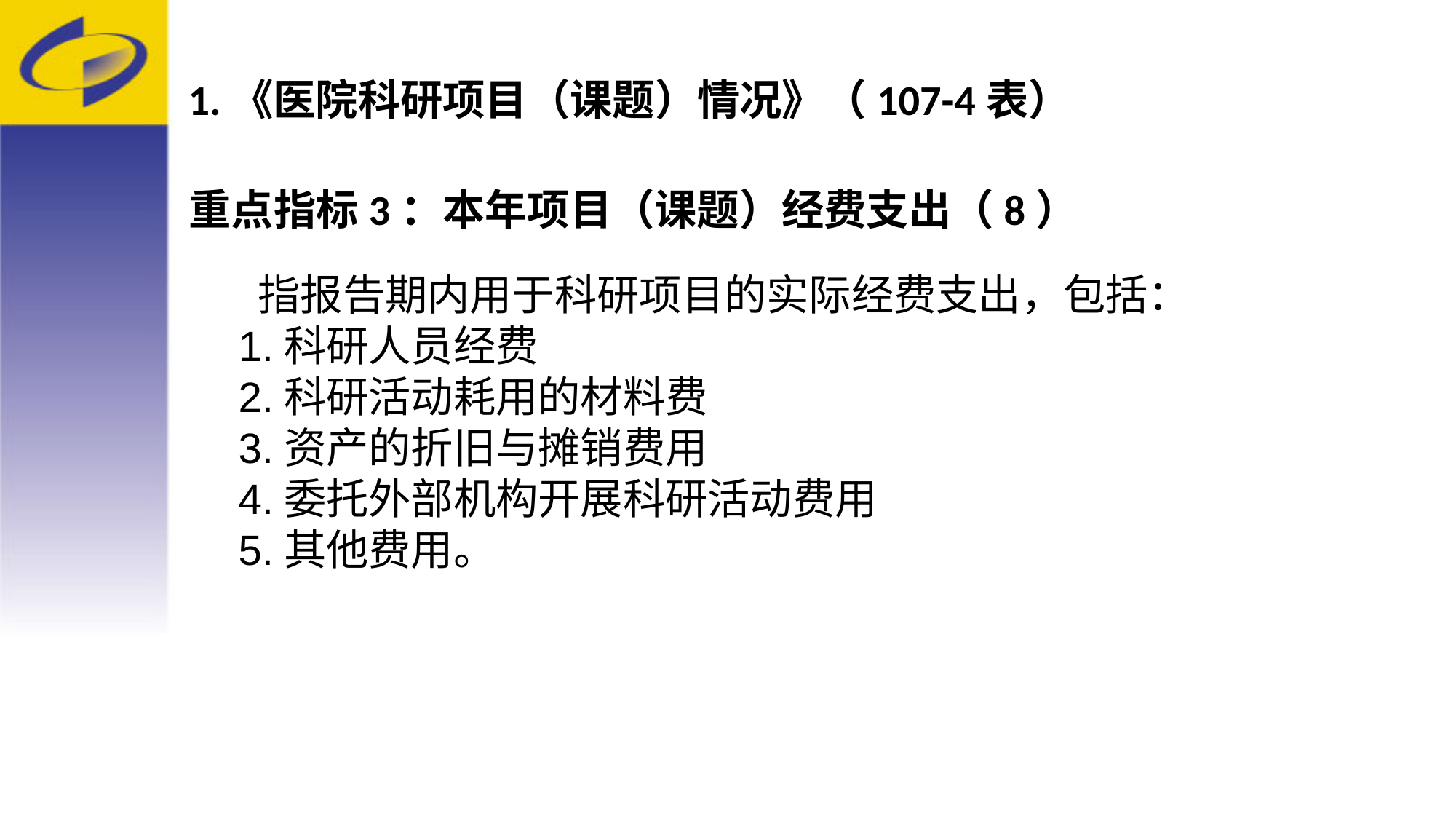

1.《医院科研项目（课题）情况》（107-4表）
重点指标3：本年项目（课题）经费支出（8）
 指报告期内用于科研项目的实际经费支出，包括：
1.科研人员经费
2.科研活动耗用的材料费
3.资产的折旧与摊销费用
4.委托外部机构开展科研活动费用
5.其他费用。